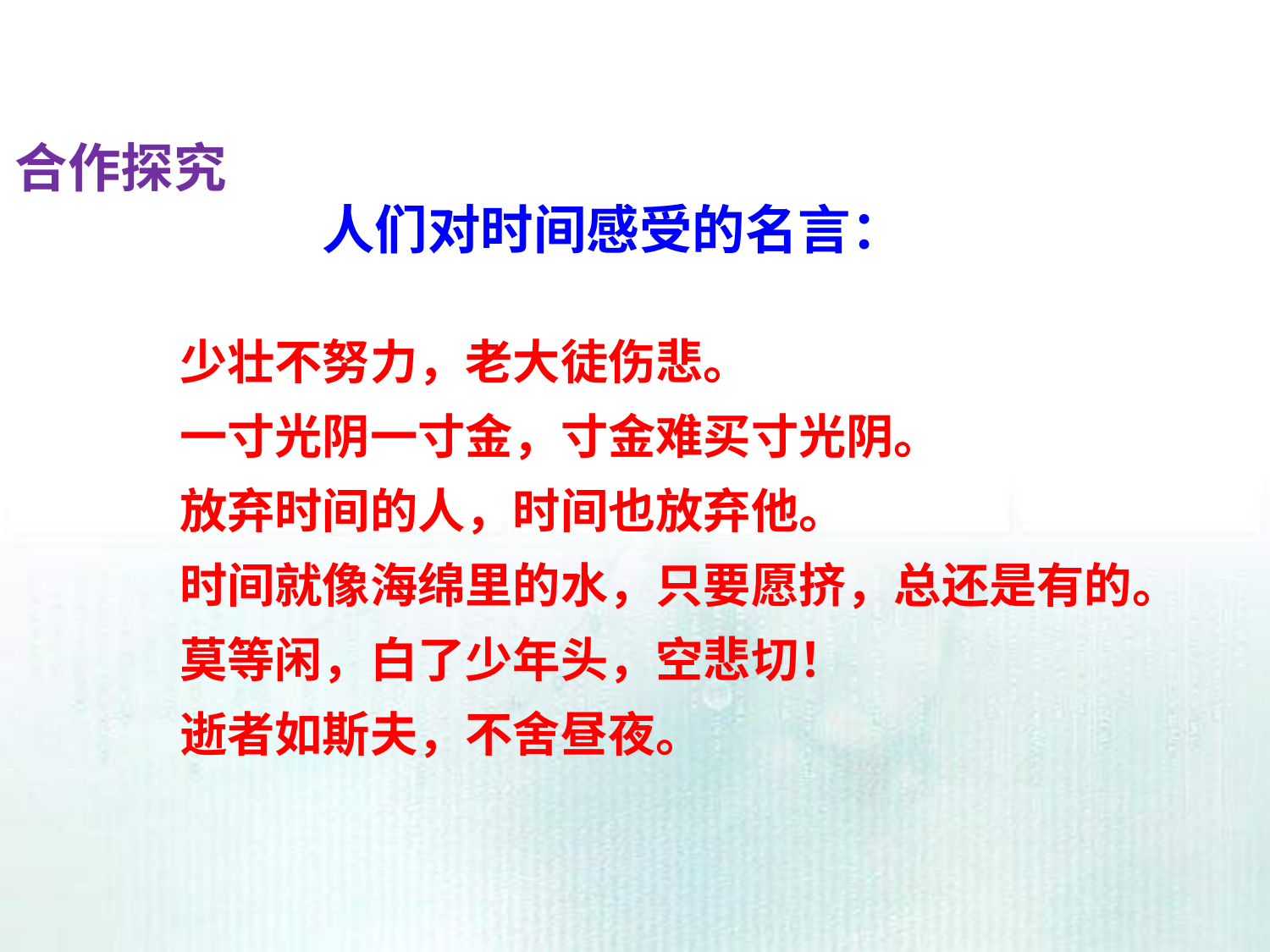

合作探究
人们对时间感受的名言：
少壮不努力，老大徒伤悲。
一寸光阴一寸金，寸金难买寸光阴。
放弃时间的人，时间也放弃他。
时间就像海绵里的水，只要愿挤，总还是有的。
莫等闲，白了少年头，空悲切！
逝者如斯夫，不舍昼夜。